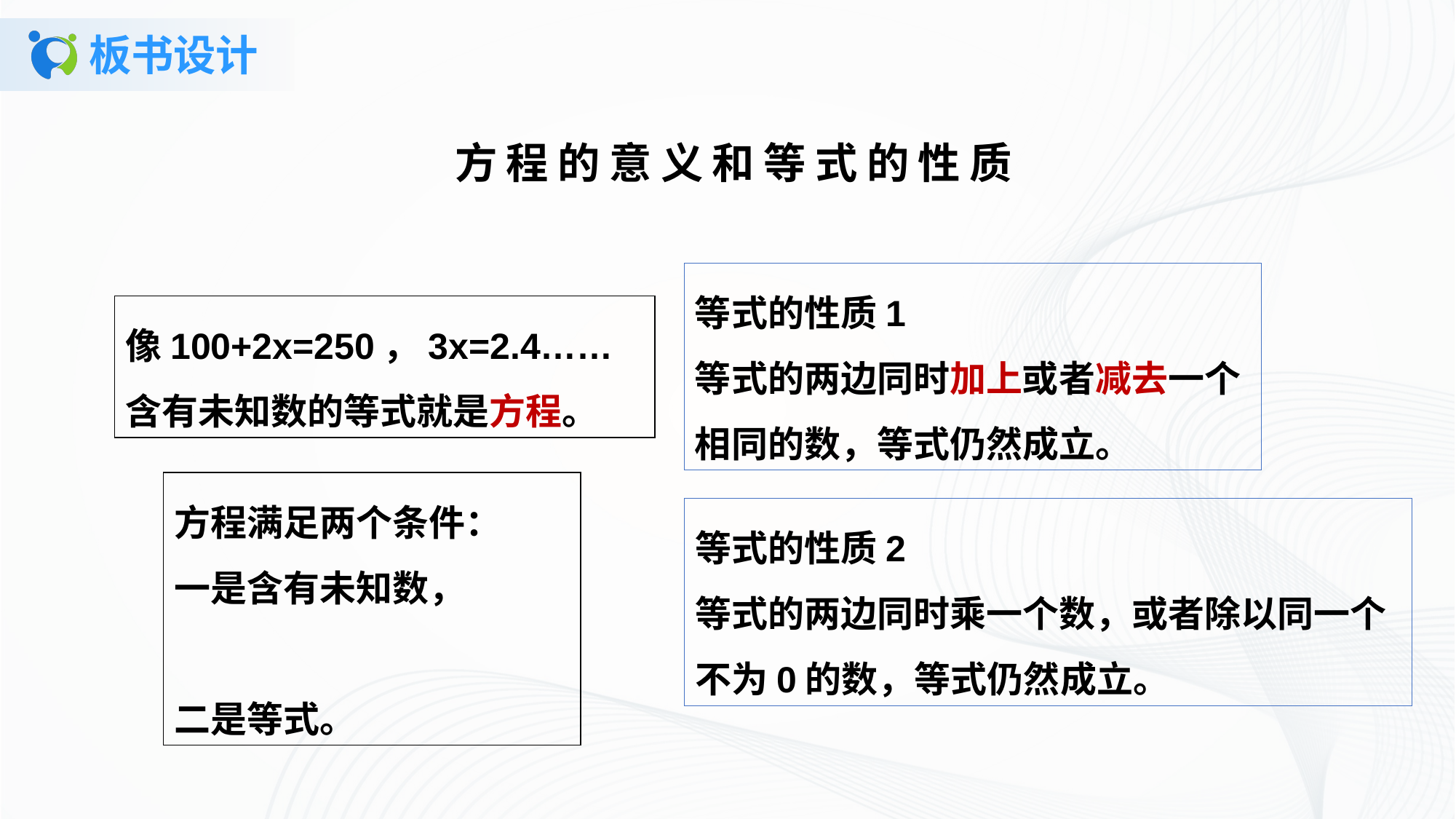

# 板书设计
方程的意义和等式的性质
等式的性质1
等式的两边同时加上或者减去一个相同的数，等式仍然成立。
像100+2x=250，3x=2.4……含有未知数的等式就是方程。
方程满足两个条件：
一是含有未知数，
二是等式。
等式的性质2
等式的两边同时乘一个数，或者除以同一个不为0的数，等式仍然成立。